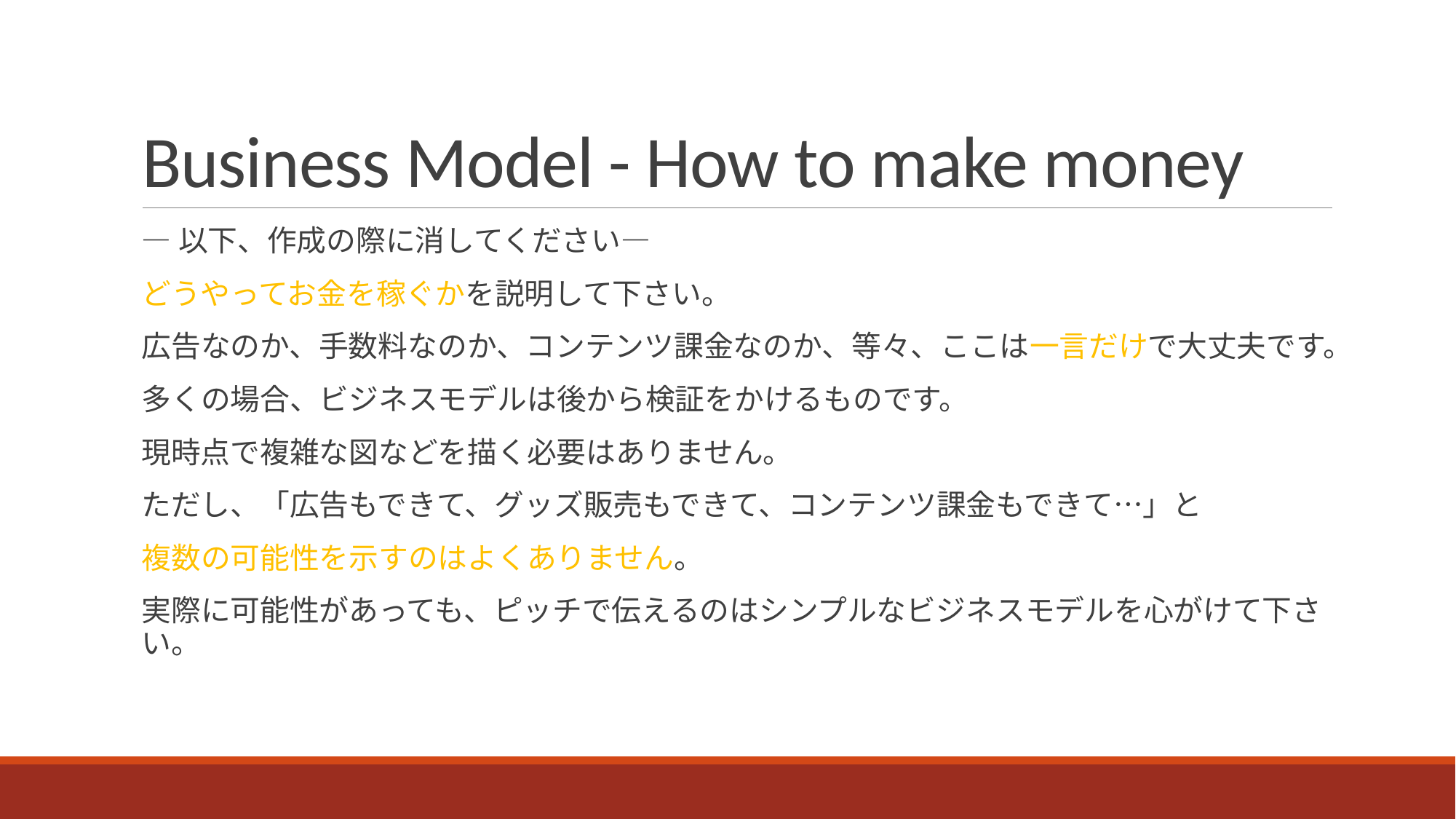

# Business Model - How to make money
―以下、作成の際に消してください―
どうやってお金を稼ぐかを説明して下さい。
広告なのか、手数料なのか、コンテンツ課金なのか、等々、ここは一言だけで大丈夫です。
多くの場合、ビジネスモデルは後から検証をかけるものです。
現時点で複雑な図などを描く必要はありません。
ただし、「広告もできて、グッズ販売もできて、コンテンツ課金もできて…」と
複数の可能性を示すのはよくありません。
実際に可能性があっても、ピッチで伝えるのはシンプルなビジネスモデルを心がけて下さい。